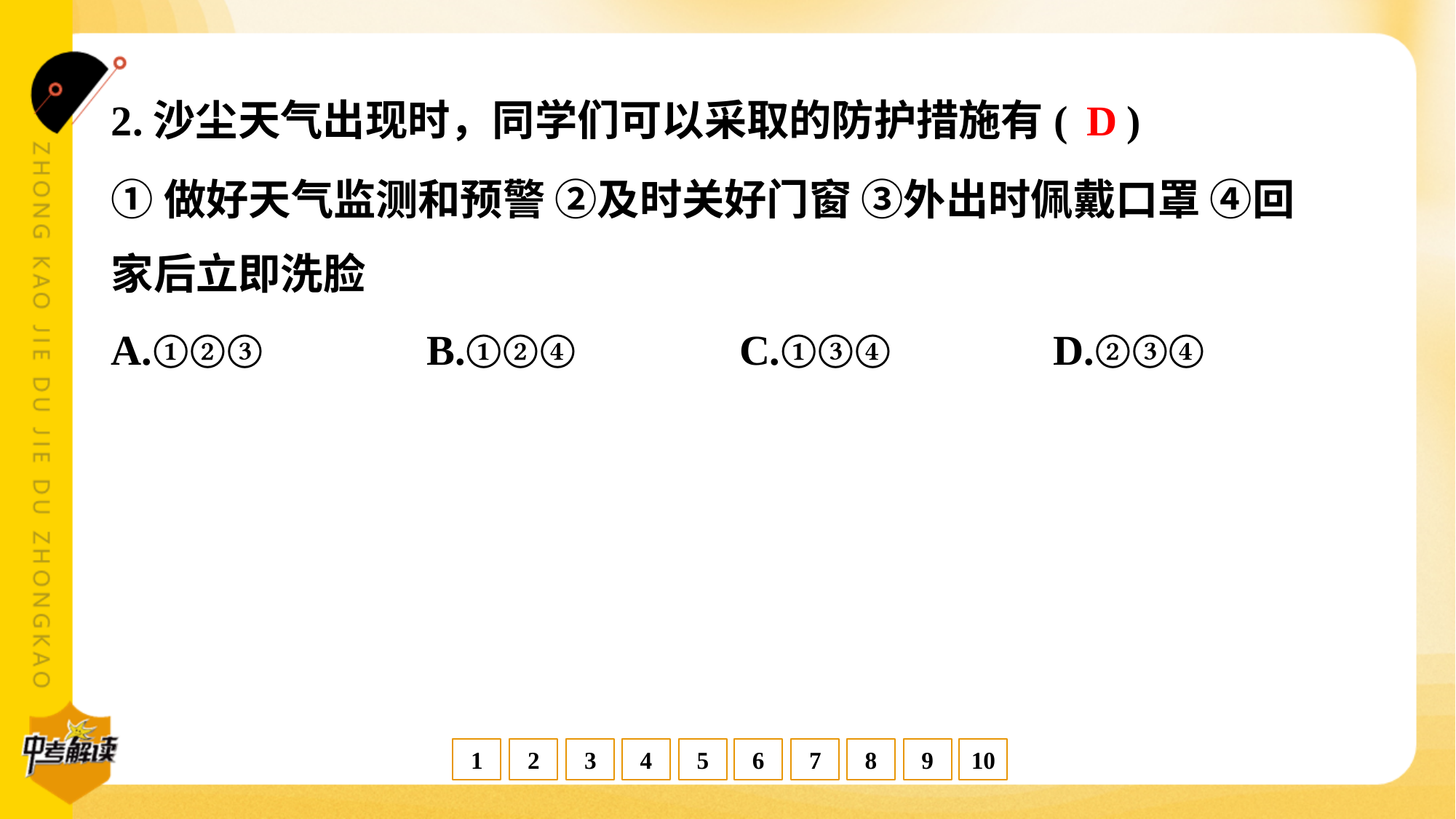

D
2.沙尘天气出现时，同学们可以采取的防护措施有(     )
①做好天气监测和预警 ②及时关好门窗 ③外出时佩戴口罩 ④回
家后立即洗脸
A.①②③	B.①②④	C.①③④	D.②③④